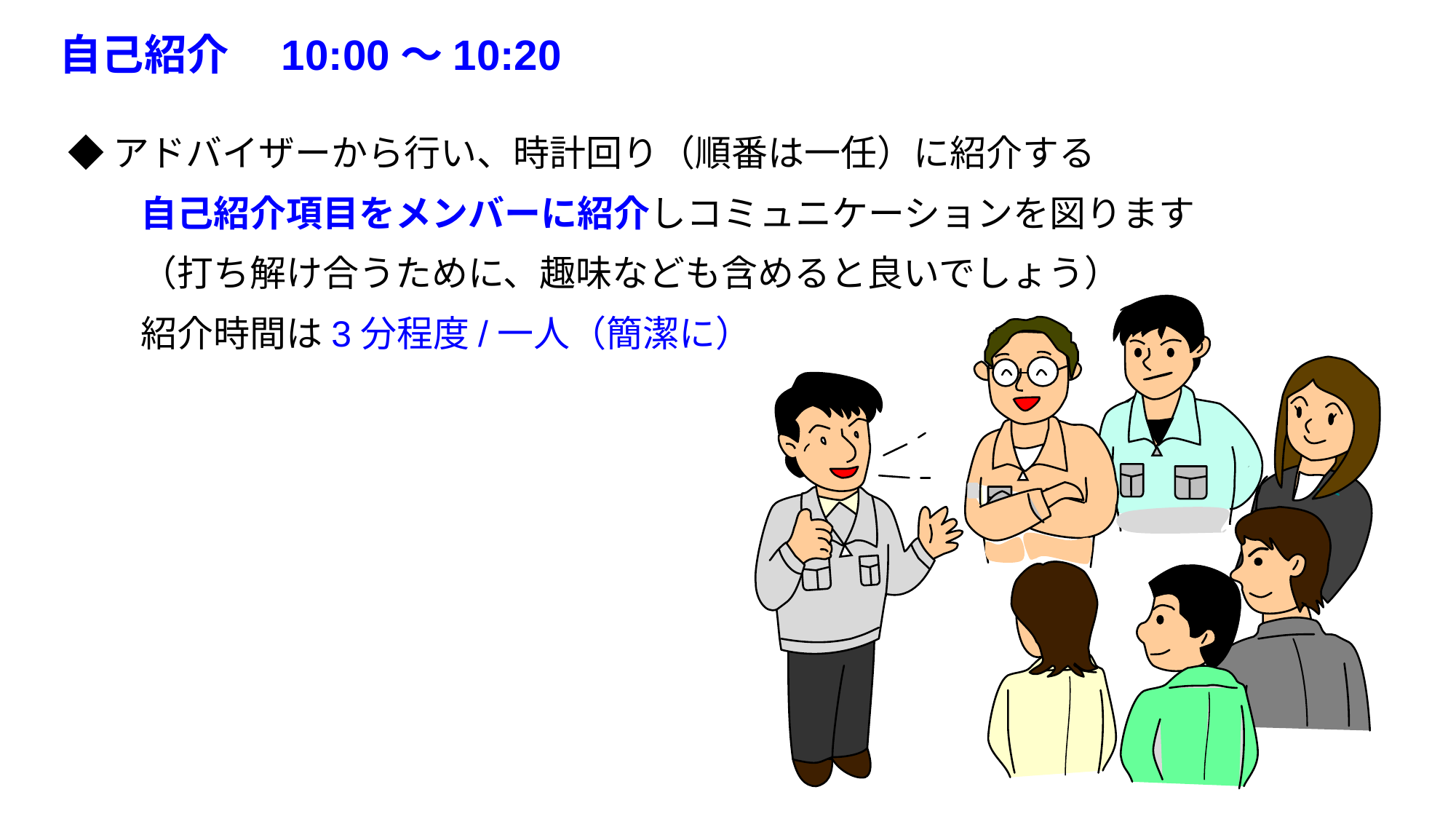

自己紹介　10:00～10:20
◆アドバイザーから行い、時計回り（順番は一任）に紹介する
　　自己紹介項目をメンバーに紹介しコミュニケーションを図ります
　　（打ち解け合うために、趣味なども含めると良いでしょう）
　　紹介時間は3分程度/一人（簡潔に）